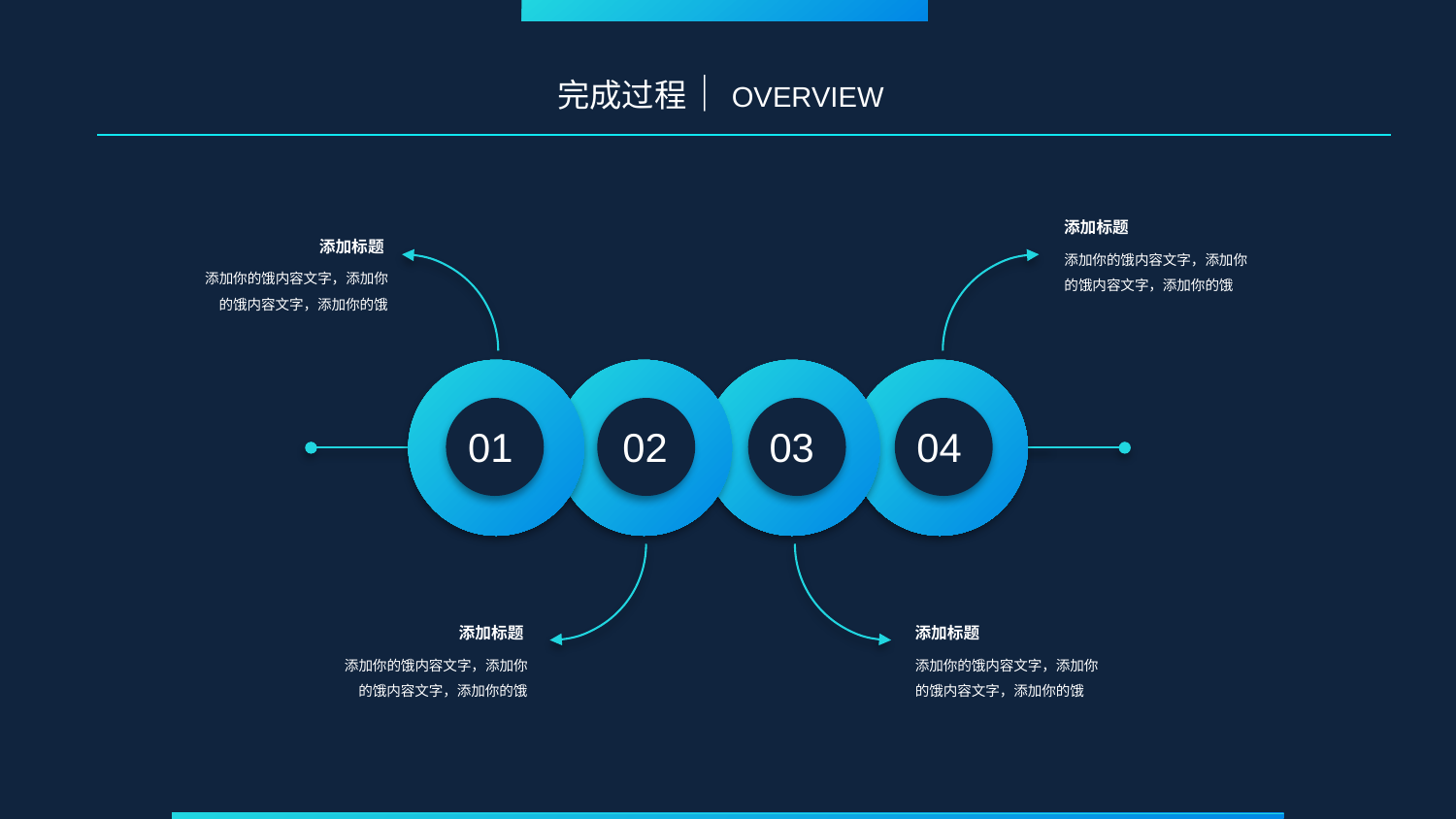

完成过程｜OVERVIEW
添加标题
添加你的饿内容文字，添加你的饿内容文字，添加你的饿
添加标题
添加你的饿内容文字，添加你的饿内容文字，添加你的饿

02

03

01

04

添加标题
添加你的饿内容文字，添加你的饿内容文字，添加你的饿
添加标题
添加你的饿内容文字，添加你的饿内容文字，添加你的饿